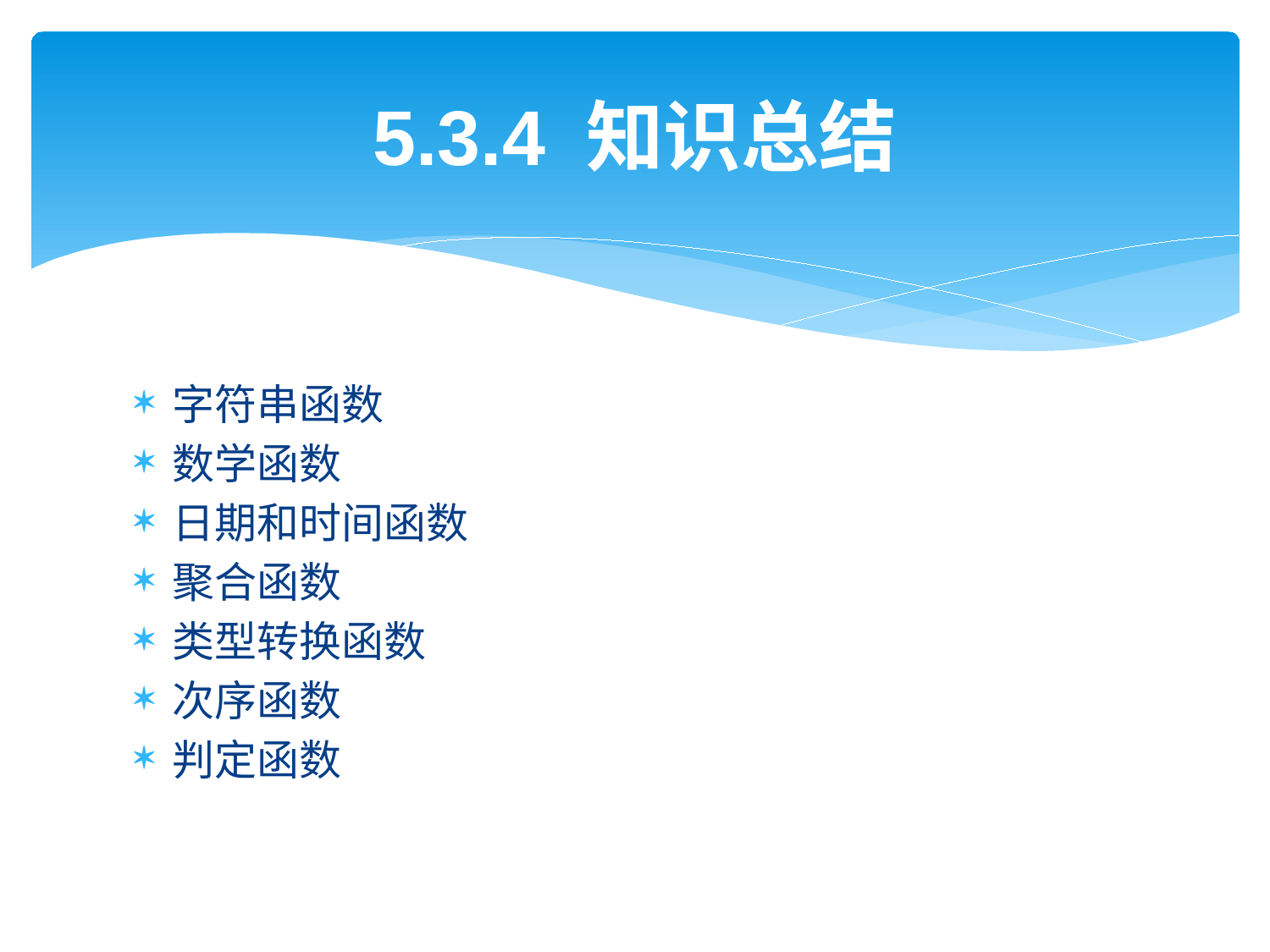

# 5.3.4 知识总结
字符串函数
数学函数
日期和时间函数
聚合函数
类型转换函数
次序函数
判定函数